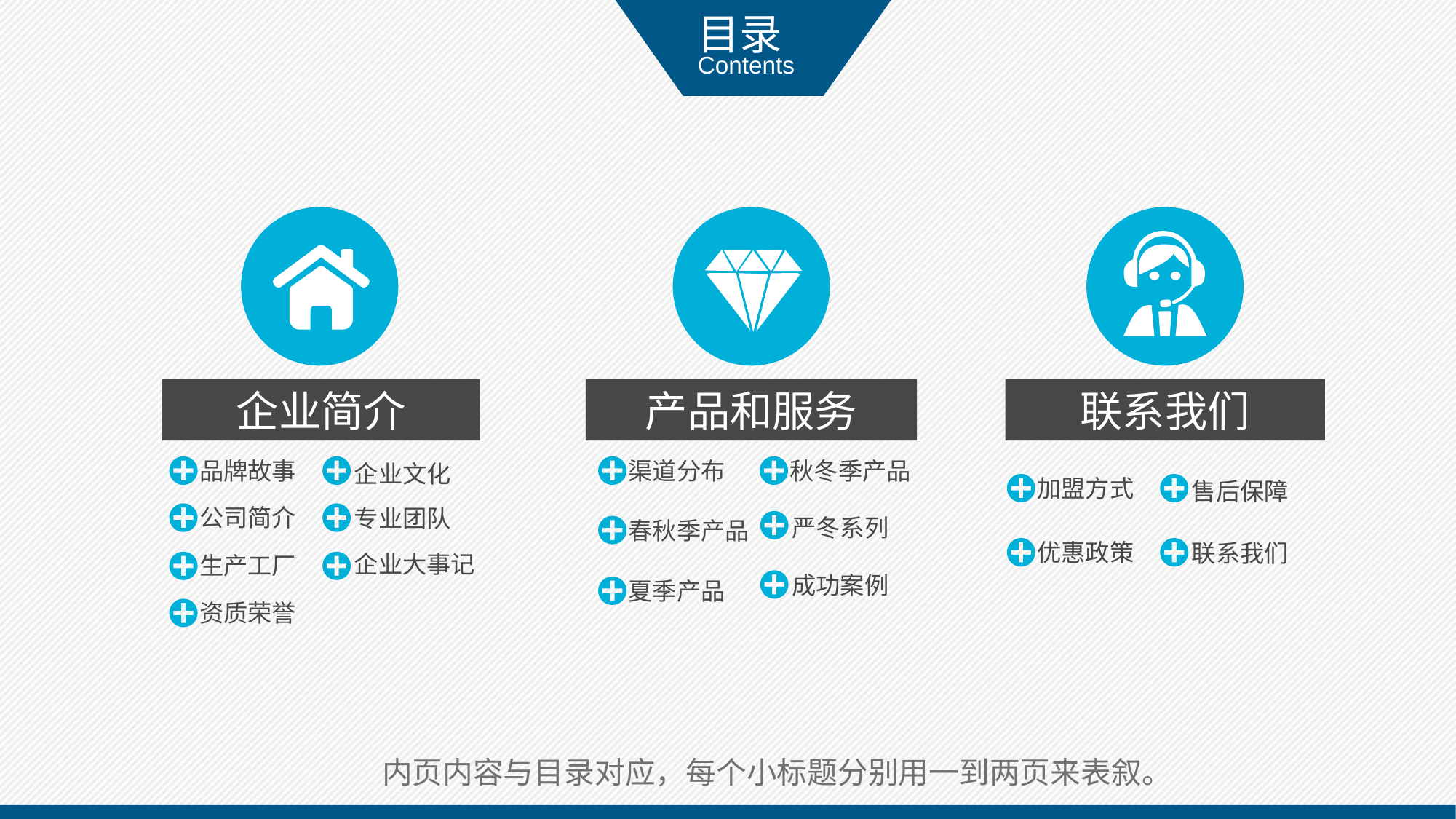

目录
Contents

企业简介
产品和服务
联系我们
品牌故事
渠道分布
秋冬季产品
企业文化

加盟方式
售后保障

公司简介
专业团队

严冬系列
春秋季产品

优惠政策
联系我们

企业大事记
生产工厂

成功案例

夏季产品

资质荣誉

内页内容与目录对应，每个小标题分别用一到两页来表叙。